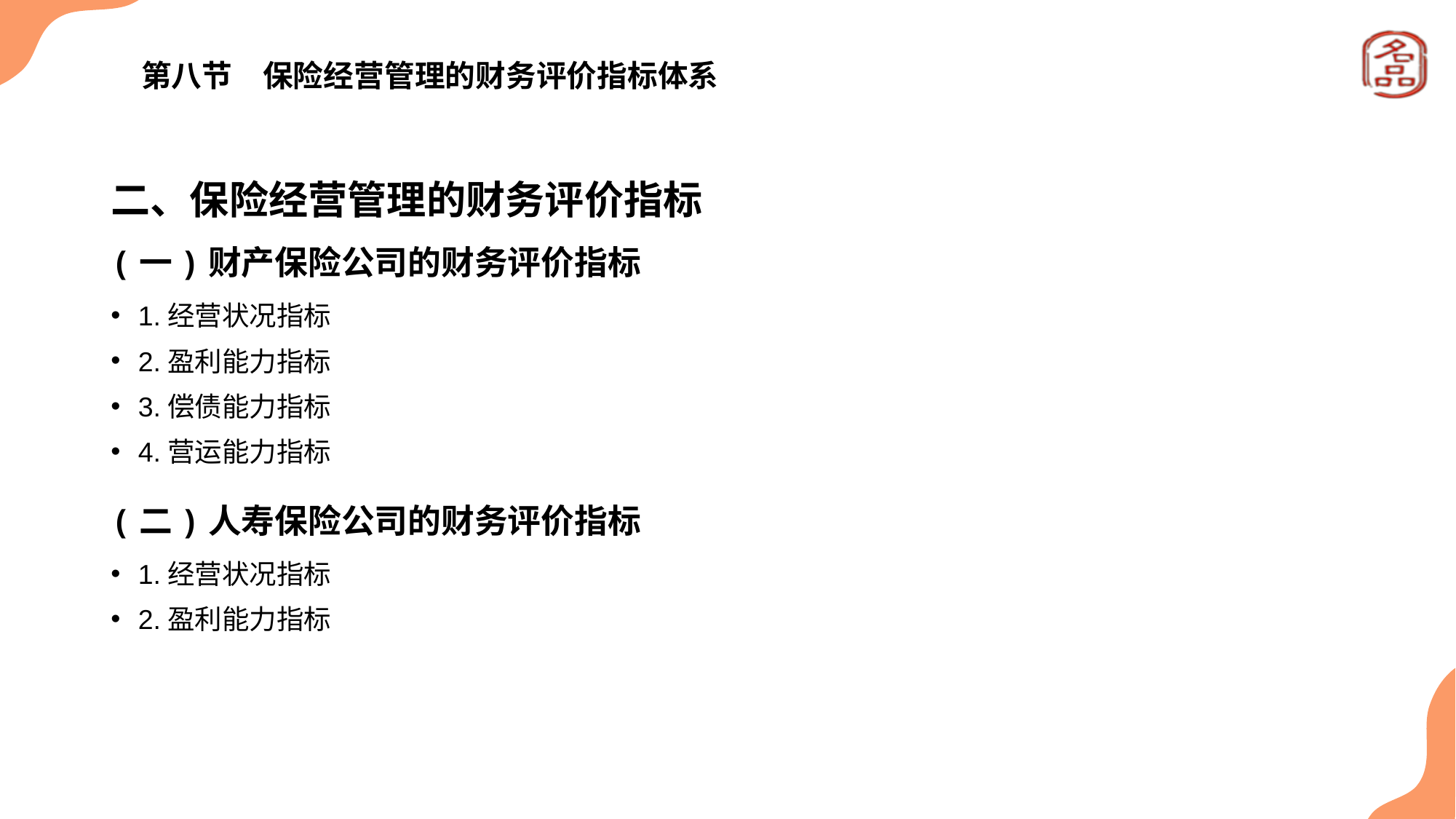

# 第八节　保险经营管理的财务评价指标体系
二、保险经营管理的财务评价指标
(一)财产保险公司的财务评价指标
1.经营状况指标
2.盈利能力指标
3.偿债能力指标
4.营运能力指标
(二)人寿保险公司的财务评价指标
1.经营状况指标
2.盈利能力指标